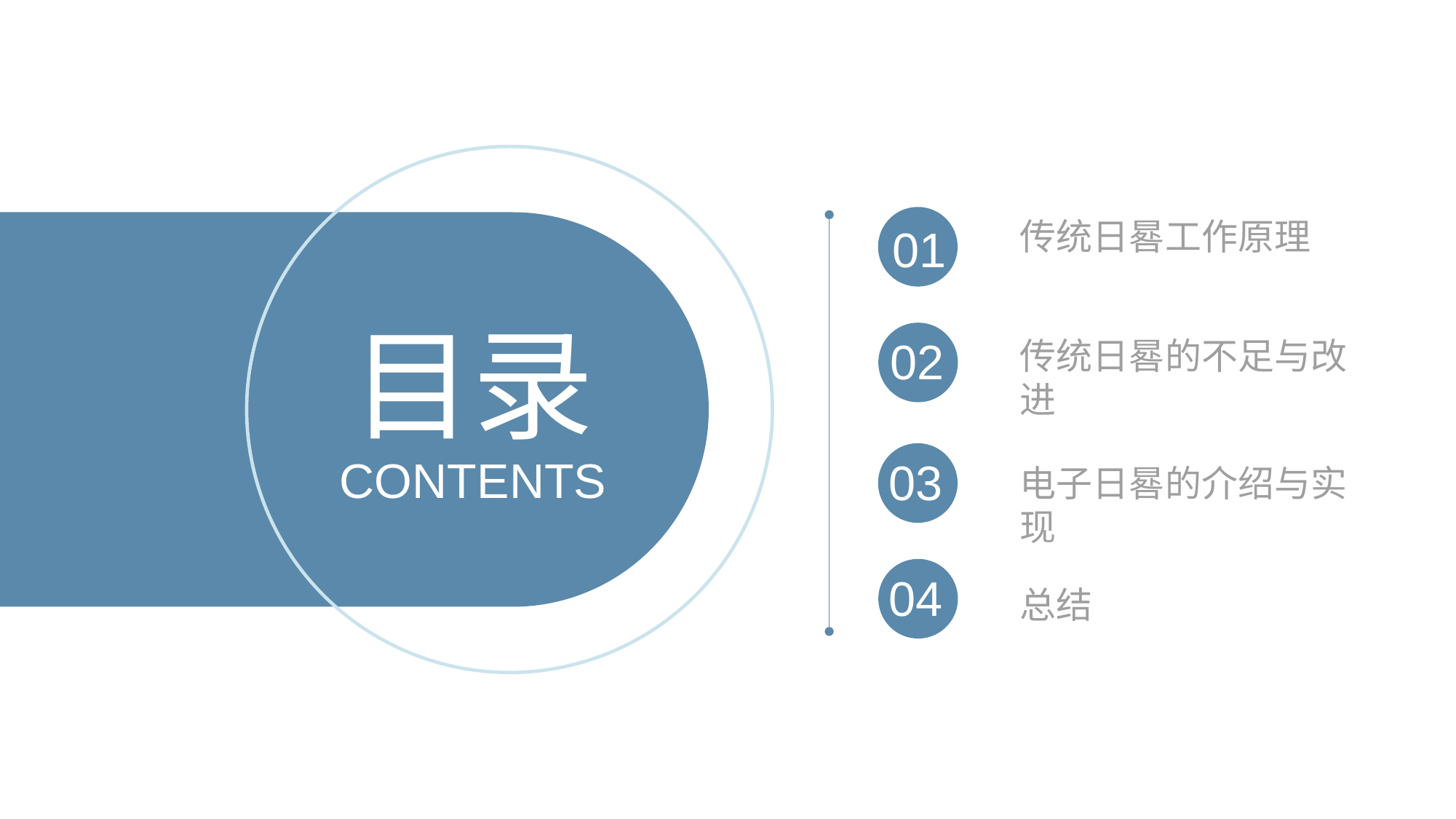

传统日晷工作原理

01
目录

02
传统日晷的不足与改进

CONTENTS
03
电子日晷的介绍与实现

04
总结